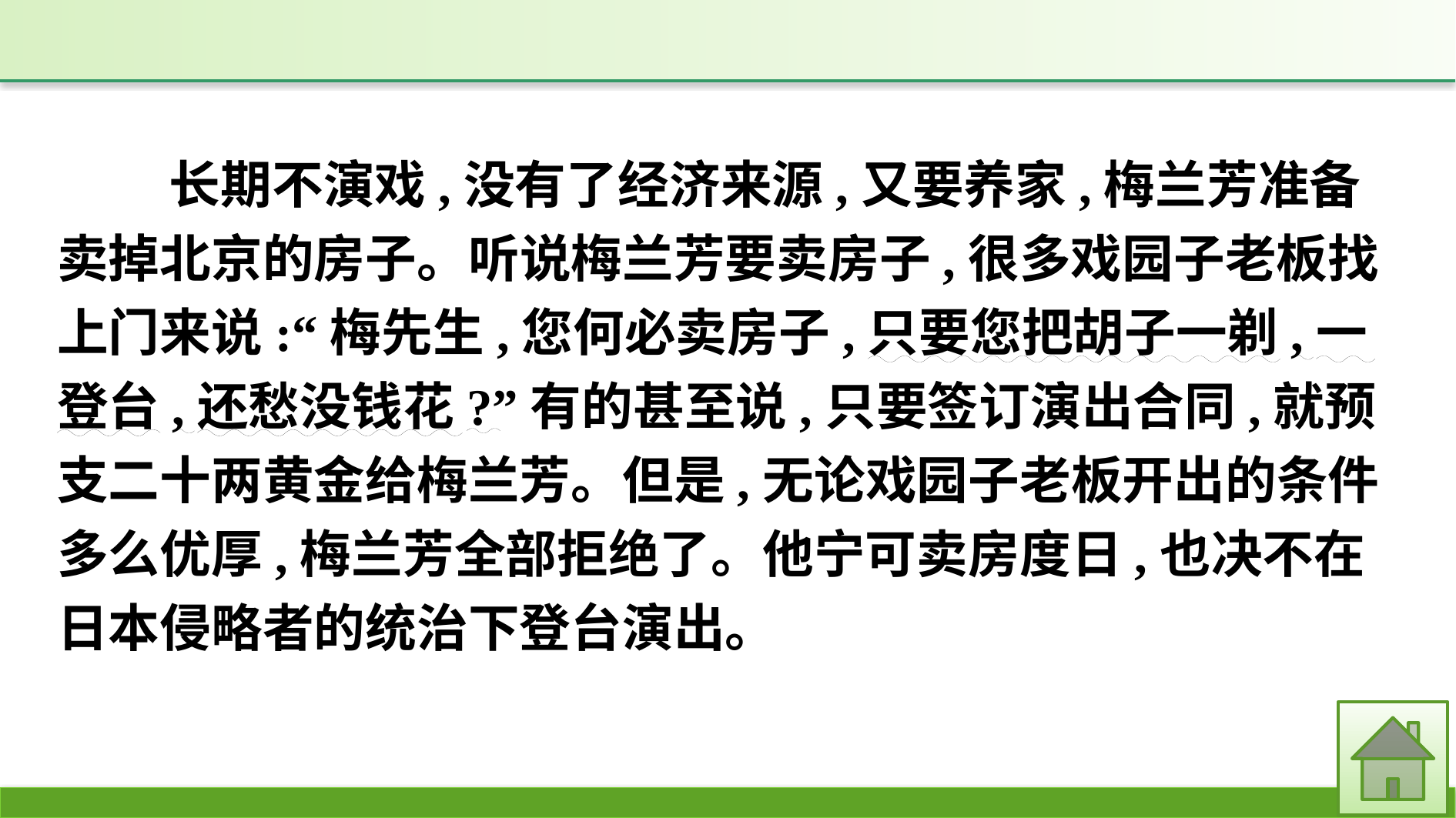

长期不演戏,没有了经济来源,又要养家,梅兰芳准备卖掉北京的房子。听说梅兰芳要卖房子,很多戏园子老板找上门来说:“梅先生,您何必卖房子,只要您把胡子一剃,一登台,还愁没钱花?”有的甚至说,只要签订演出合同,就预支二十两黄金给梅兰芳。但是,无论戏园子老板开出的条件多么优厚,梅兰芳全部拒绝了。他宁可卖房度日,也决不在日本侵略者的统治下登台演出。